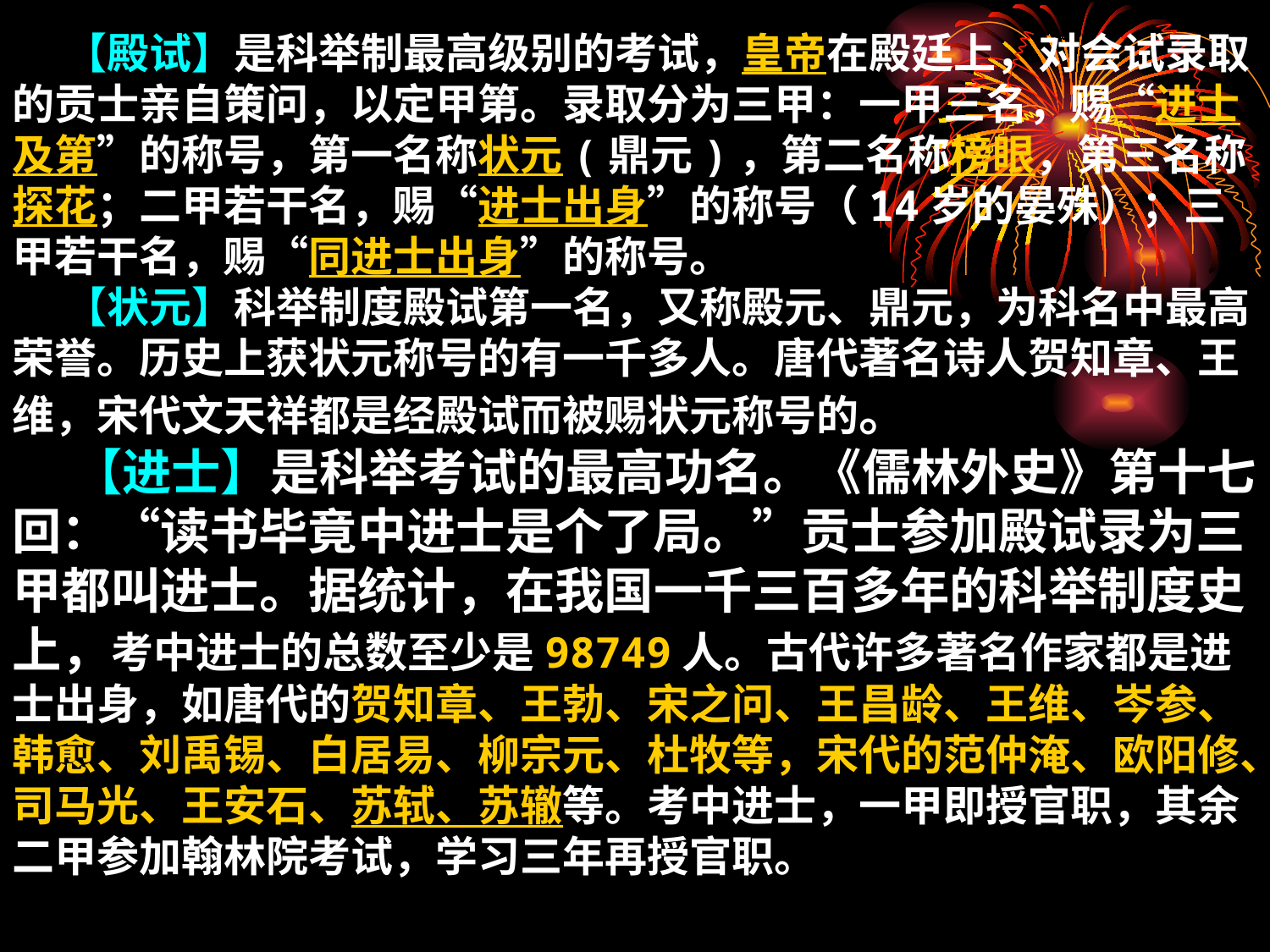

【殿试】是科举制最高级别的考试，皇帝在殿廷上，对会试录取的贡士亲自策问，以定甲第。录取分为三甲：一甲三名，赐“进士及第”的称号，第一名称状元(鼎元)，第二名称榜眼，第三名称探花；二甲若干名，赐“进士出身”的称号（14岁的晏殊）；三甲若干名，赐“同进士出身”的称号。
　 【状元】科举制度殿试第一名，又称殿元、鼎元，为科名中最高荣誉。历史上获状元称号的有一千多人。唐代著名诗人贺知章、王维，宋代文天祥都是经殿试而被赐状元称号的。
　 【进士】是科举考试的最高功名。《儒林外史》第十七回：“读书毕竟中进士是个了局。”贡士参加殿试录为三甲都叫进士。据统计，在我国一千三百多年的科举制度史上，考中进士的总数至少是98749人。古代许多著名作家都是进士出身，如唐代的贺知章、王勃、宋之问、王昌龄、王维、岑参、韩愈、刘禹锡、白居易、柳宗元、杜牧等，宋代的范仲淹、欧阳修、司马光、王安石、苏轼、苏辙等。考中进士，一甲即授官职，其余二甲参加翰林院考试，学习三年再授官职。